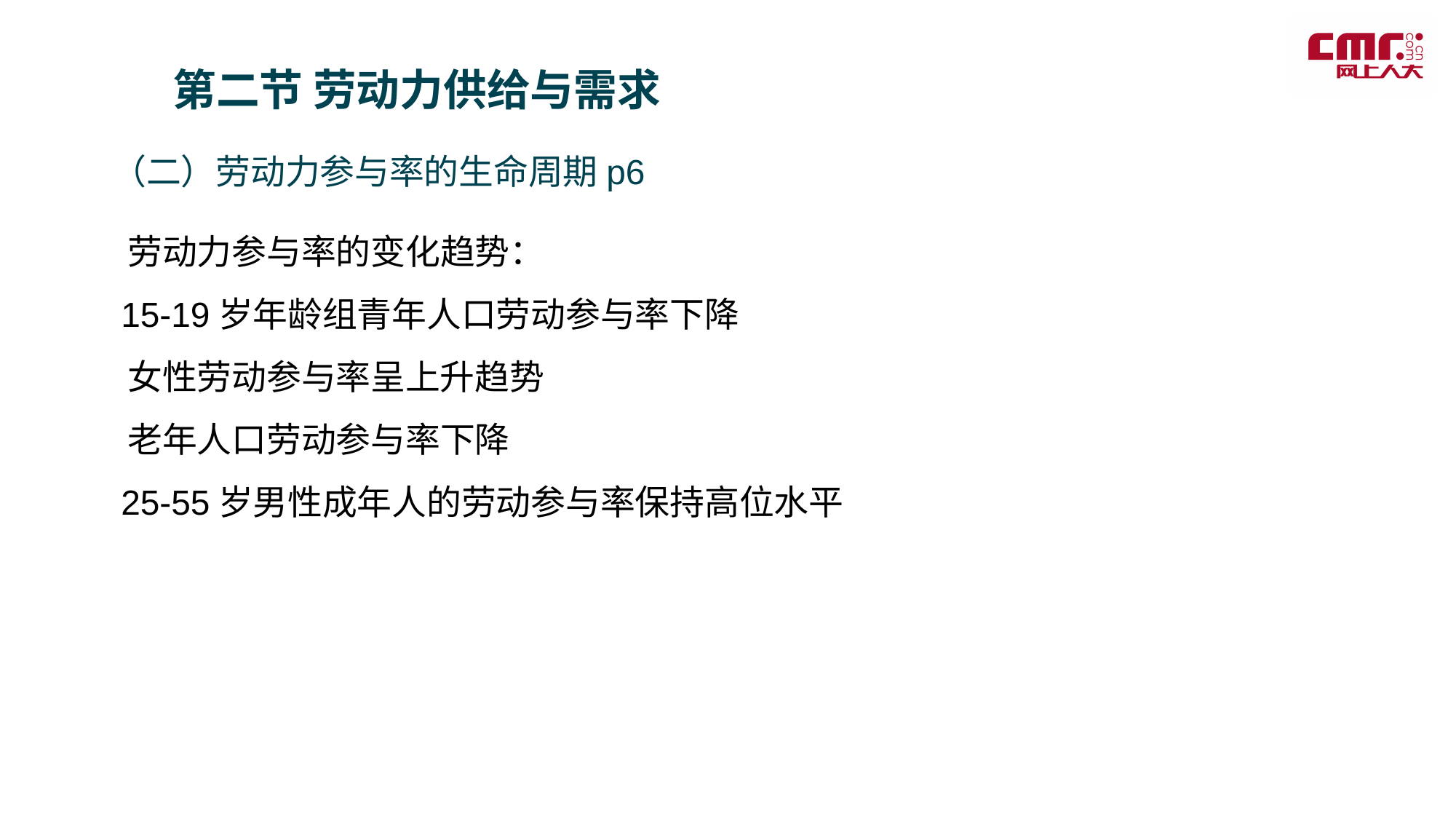

第二节 劳动力供给与需求

（二）劳动力参与率的生命周期p6
 劳动力参与率的变化趋势：
 15-19岁年龄组青年人口劳动参与率下降
 女性劳动参与率呈上升趋势
 老年人口劳动参与率下降
 25-55岁男性成年人的劳动参与率保持高位水平